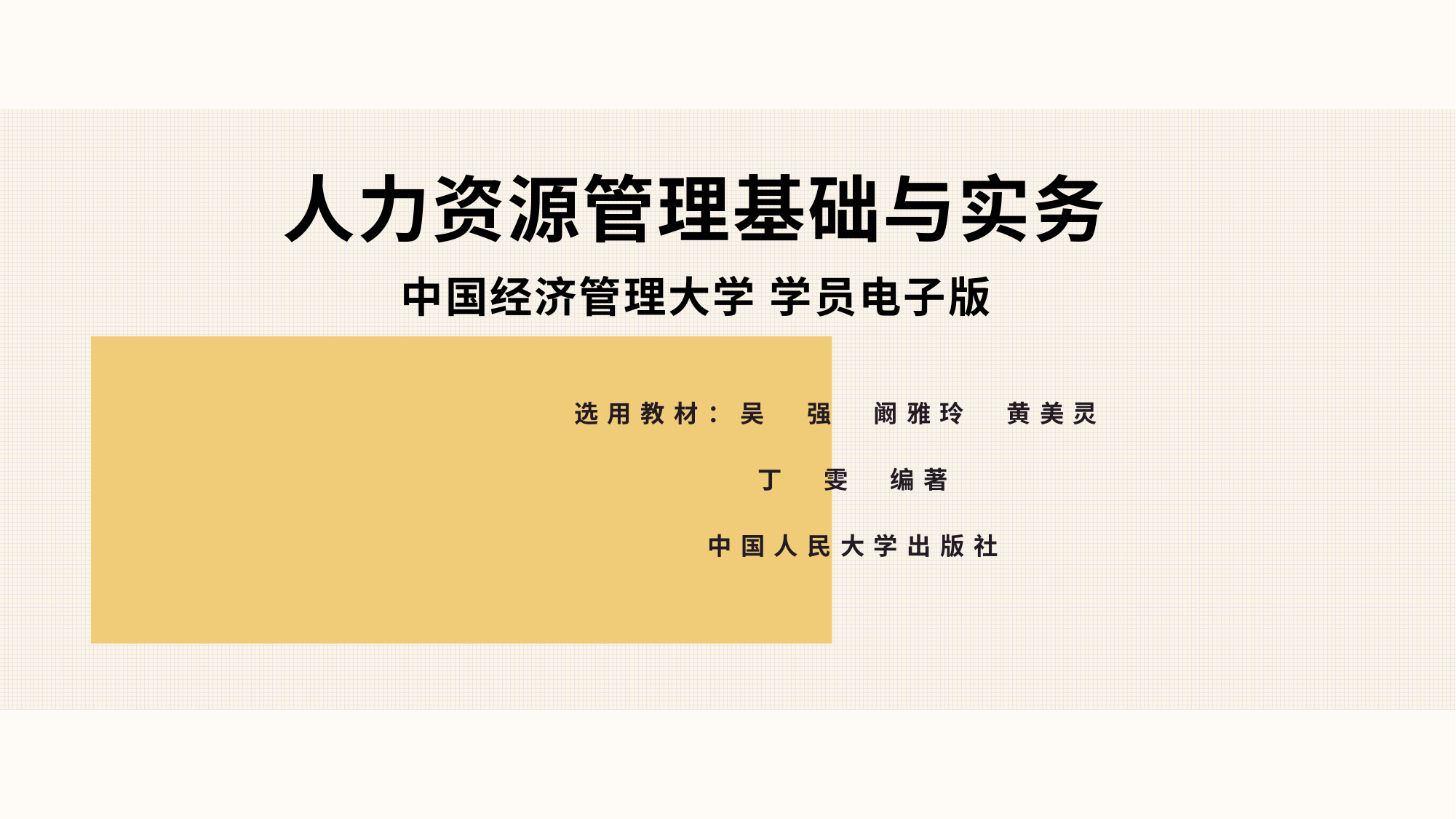

# 人力资源管理基础与实务 中国经济管理大学 学员电子版
选用教材：吴　强　阚雅玲　黄美灵
丁　雯　编著
中国人民大学出版社